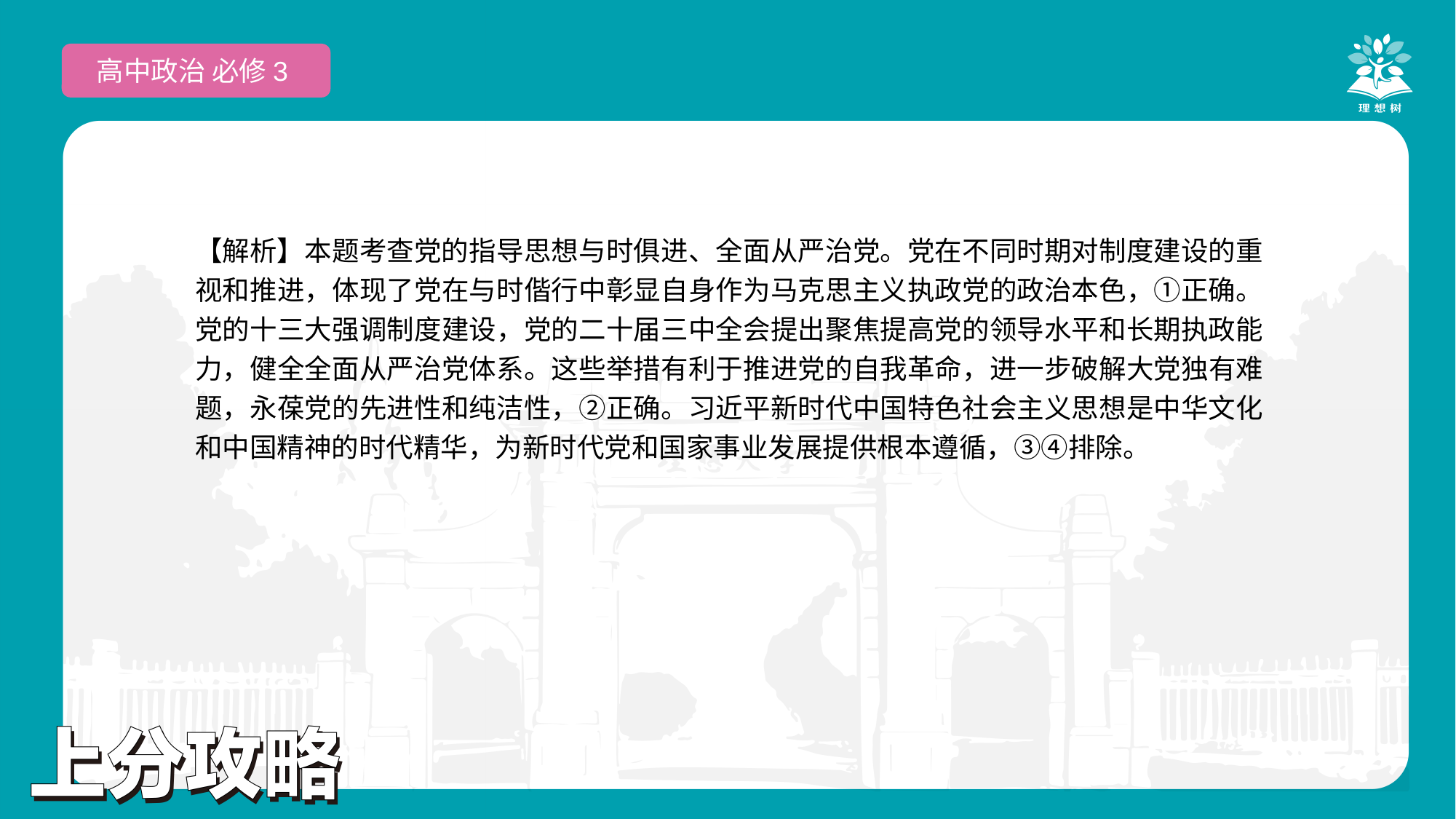

高中政治 必修3
【解析】本题考查党的指导思想与时俱进、全面从严治党。党在不同时期对制度建设的重视和推进，体现了党在与时偕行中彰显自身作为马克思主义执政党的政治本色，①正确。党的十三大强调制度建设，党的二十届三中全会提出聚焦提高党的领导水平和长期执政能力，健全全面从严治党体系。这些举措有利于推进党的自我革命，进一步破解大党独有难题，永葆党的先进性和纯洁性，②正确。习近平新时代中国特色社会主义思想是中华文化和中国精神的时代精华，为新时代党和国家事业发展提供根本遵循，③④排除。